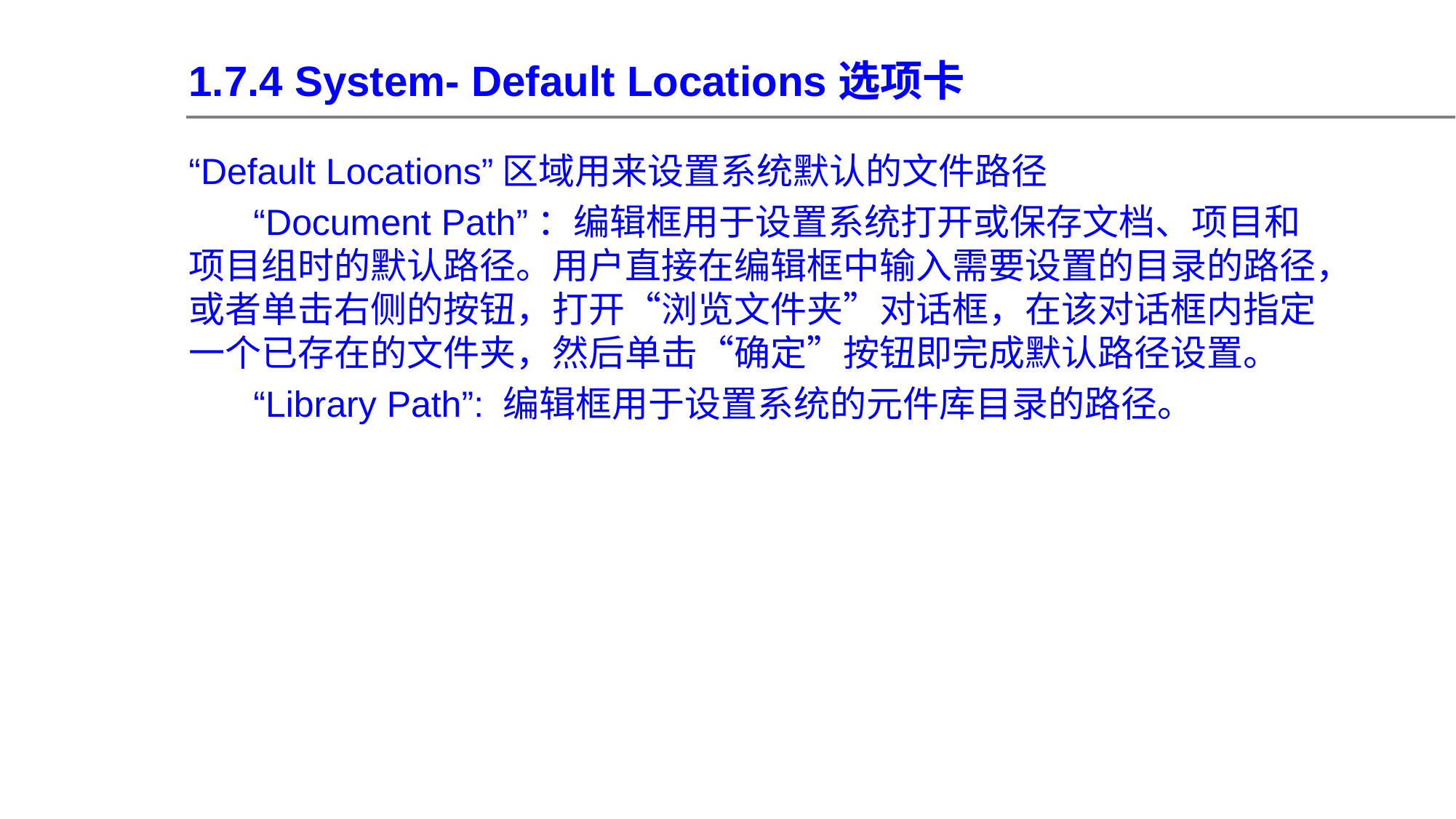

1.7.4 System- Default Locations选项卡
“Default Locations”区域用来设置系统默认的文件路径
“Document Path”：编辑框用于设置系统打开或保存文档、项目和项目组时的默认路径。用户直接在编辑框中输入需要设置的目录的路径，或者单击右侧的按钮，打开“浏览文件夹”对话框，在该对话框内指定一个已存在的文件夹，然后单击“确定”按钮即完成默认路径设置。
“Library Path”: 编辑框用于设置系统的元件库目录的路径。